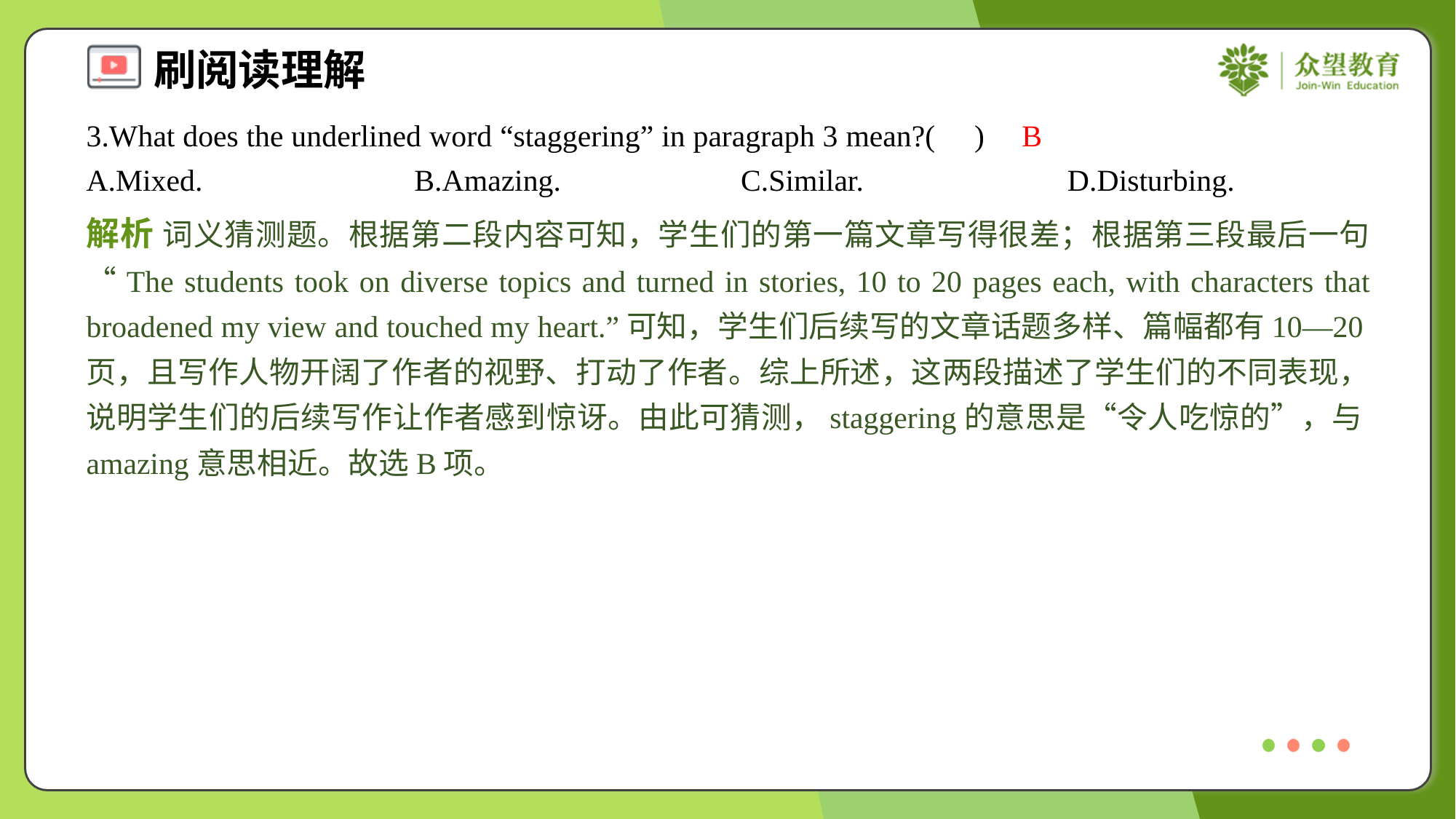

3.What does the underlined word “staggering” in paragraph 3 mean?(     )
B
A.Mixed.	B.Amazing.	C.Similar.	D.Disturbing.
解析 词义猜测题。根据第二段内容可知，学生们的第一篇文章写得很差；根据第三段最后一句“The students took on diverse topics and turned in stories, 10 to 20 pages each, with characters that broadened my view and touched my heart.”可知，学生们后续写的文章话题多样、篇幅都有10—20页，且写作人物开阔了作者的视野、打动了作者。综上所述，这两段描述了学生们的不同表现，说明学生们的后续写作让作者感到惊讶。由此可猜测，staggering的意思是“令人吃惊的”，与amazing意思相近。故选B项。